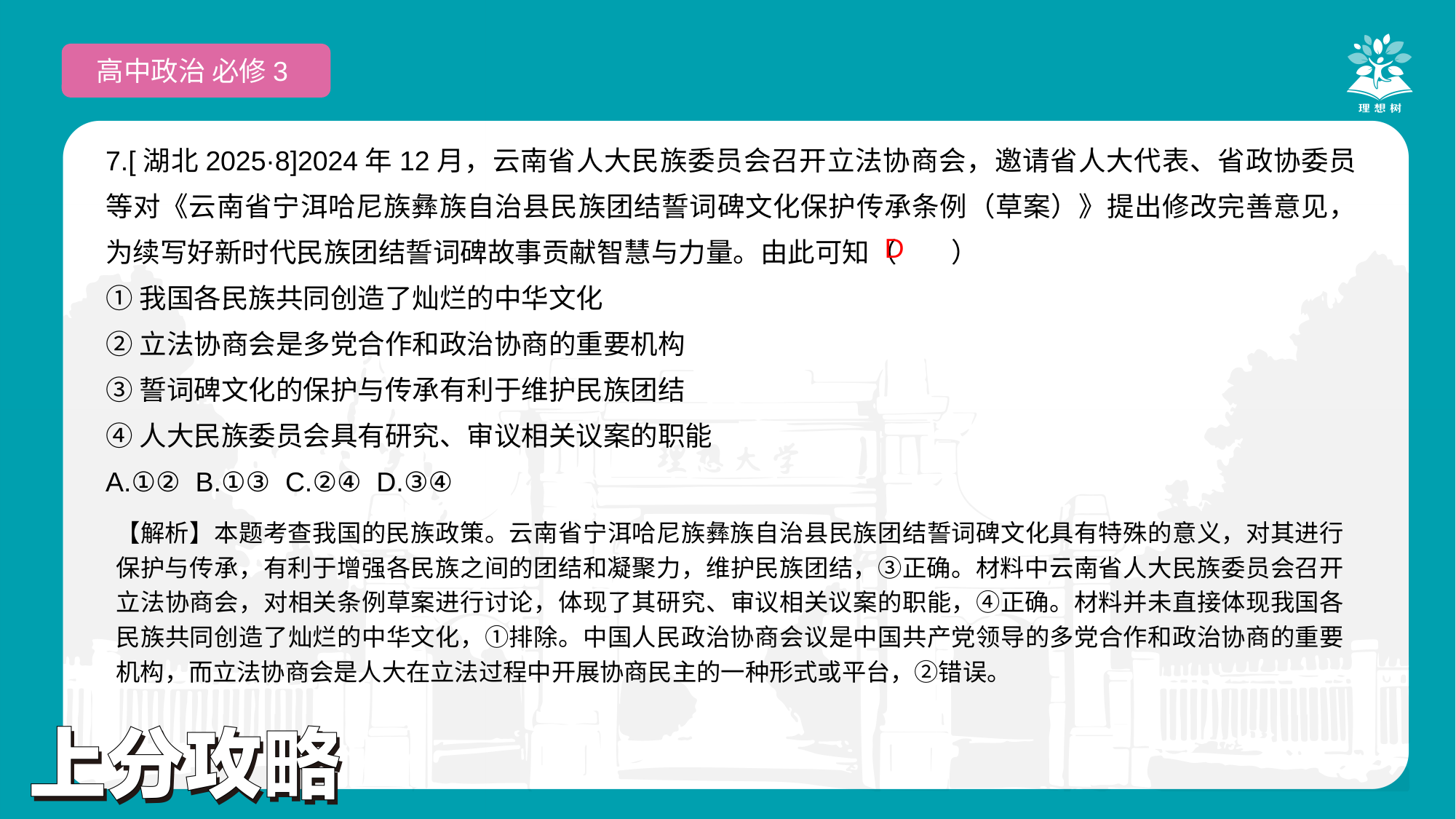

高中政治 必修3
7.[湖北2025·8]2024年12月，云南省人大民族委员会召开立法协商会，邀请省人大代表、省政协委员等对《云南省宁洱哈尼族彝族自治县民族团结誓词碑文化保护传承条例（草案）》提出修改完善意见，为续写好新时代民族团结誓词碑故事贡献智慧与力量。由此可知（　　）
①我国各民族共同创造了灿烂的中华文化
②立法协商会是多党合作和政治协商的重要机构
③誓词碑文化的保护与传承有利于维护民族团结
④人大民族委员会具有研究、审议相关议案的职能
A.①②  B.①③  C.②④  D.③④
 D
【解析】本题考查我国的民族政策。云南省宁洱哈尼族彝族自治县民族团结誓词碑文化具有特殊的意义，对其进行保护与传承，有利于增强各民族之间的团结和凝聚力，维护民族团结，③正确。材料中云南省人大民族委员会召开立法协商会，对相关条例草案进行讨论，体现了其研究、审议相关议案的职能，④正确。材料并未直接体现我国各民族共同创造了灿烂的中华文化，①排除。中国人民政治协商会议是中国共产党领导的多党合作和政治协商的重要机构，而立法协商会是人大在立法过程中开展协商民主的一种形式或平台，②错误。